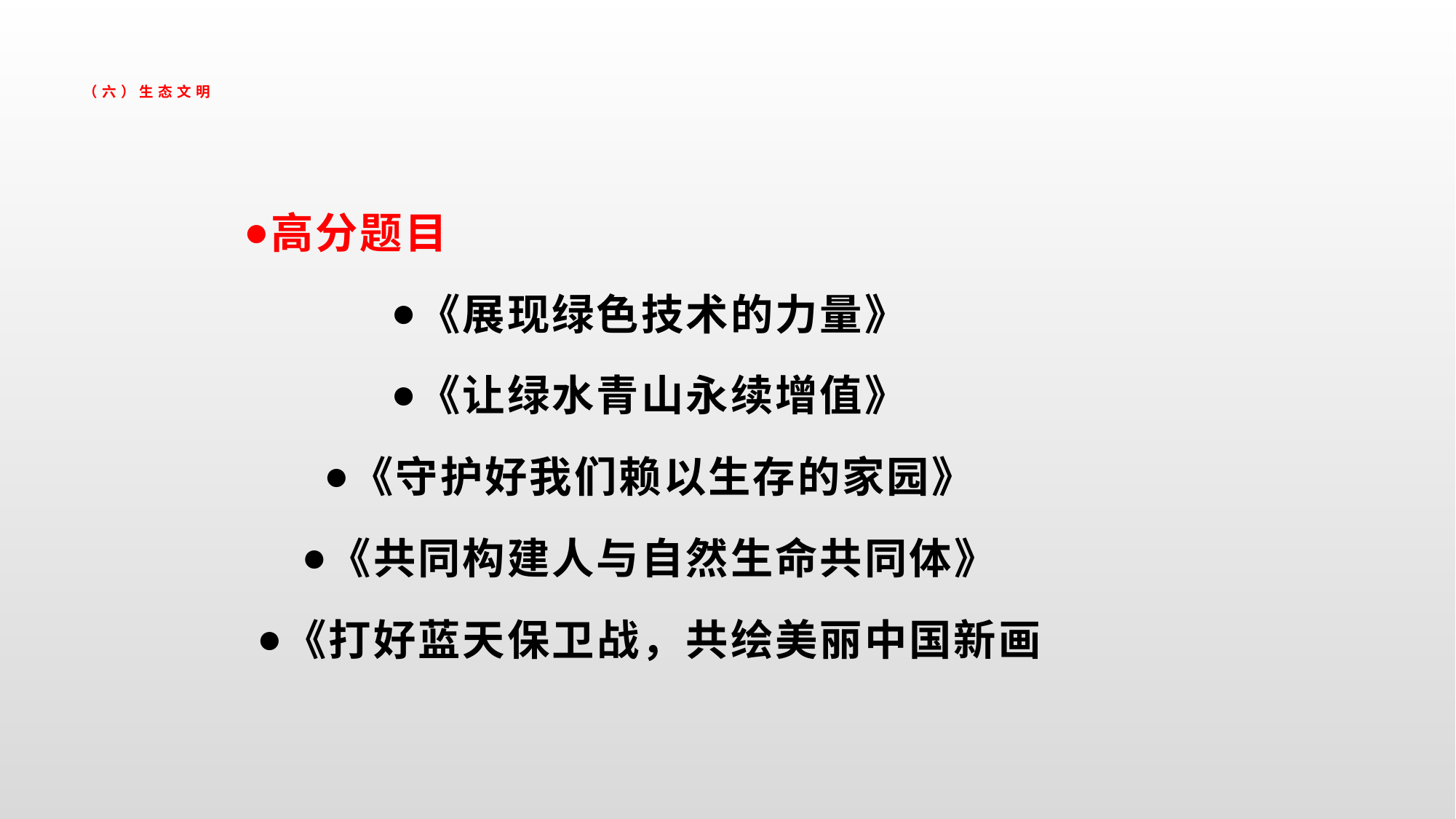

# （六）生态文明
高分题目
《展现绿色技术的力量》
《让绿水青山永续增值》
《守护好我们赖以生存的家园》
《共同构建人与自然生命共同体》
《打好蓝天保卫战，共绘美丽中国新画